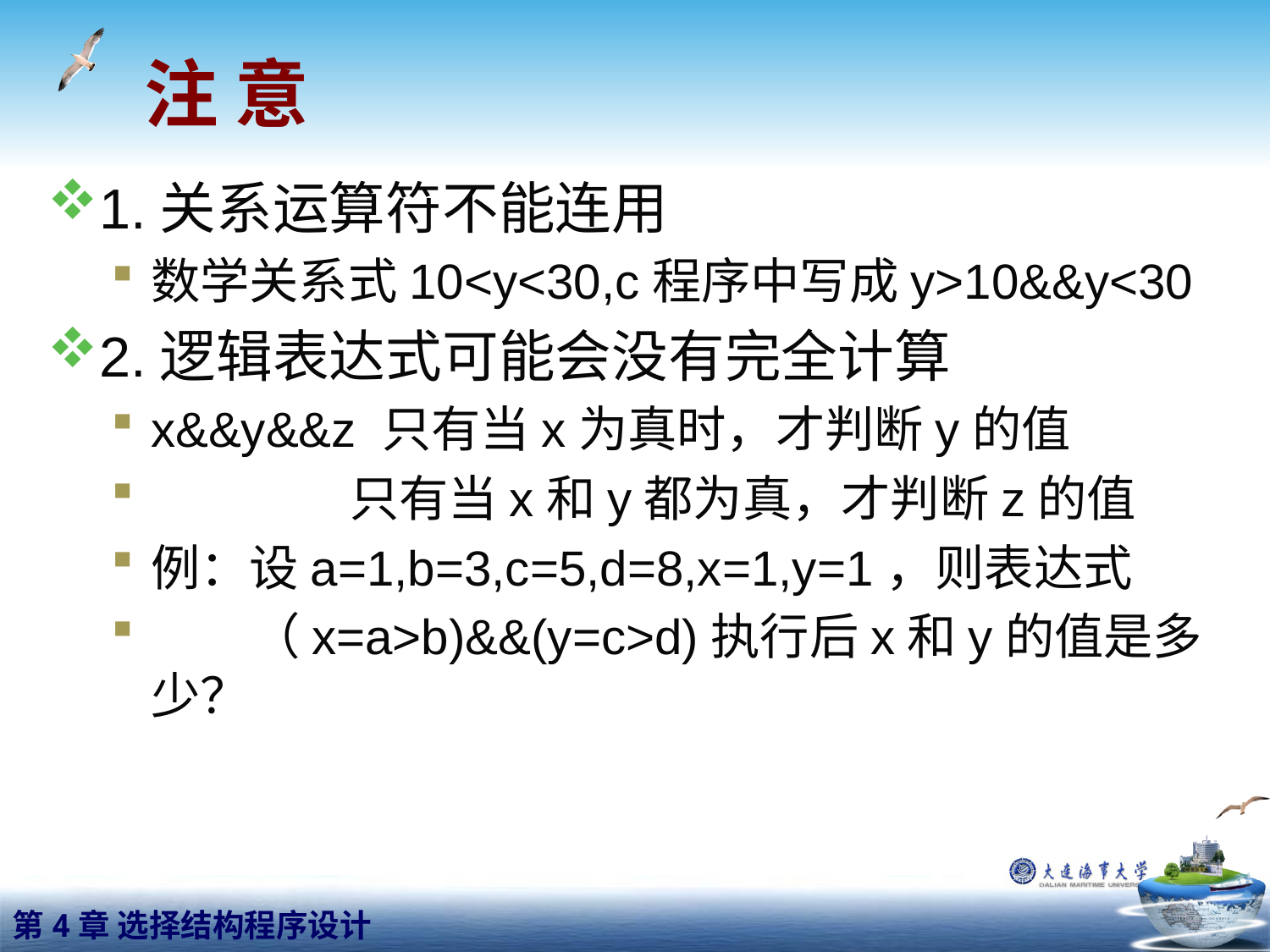

# 注 意
1.关系运算符不能连用
数学关系式10<y<30,c程序中写成y>10&&y<30
2.逻辑表达式可能会没有完全计算
x&&y&&z 只有当x为真时，才判断y的值
                 只有当x和y都为真，才判断z的值
例：设a=1,b=3,c=5,d=8,x=1,y=1，则表达式
        （x=a>b)&&(y=c>d)执行后x和y的值是多少？